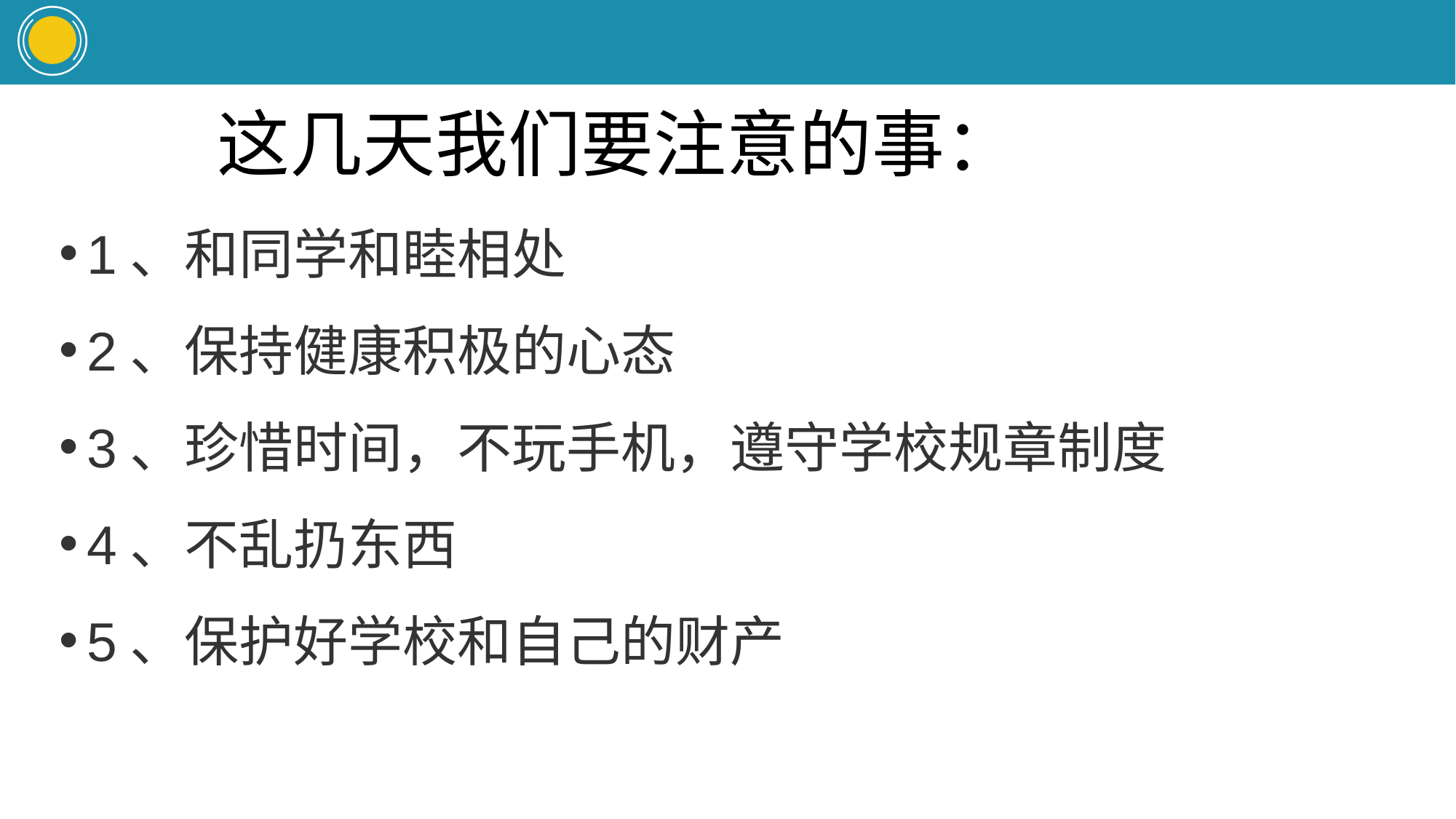

这几天我们要注意的事：
1、和同学和睦相处
2、保持健康积极的心态
3、珍惜时间，不玩手机，遵守学校规章制度
4、不乱扔东西
5、保护好学校和自己的财产